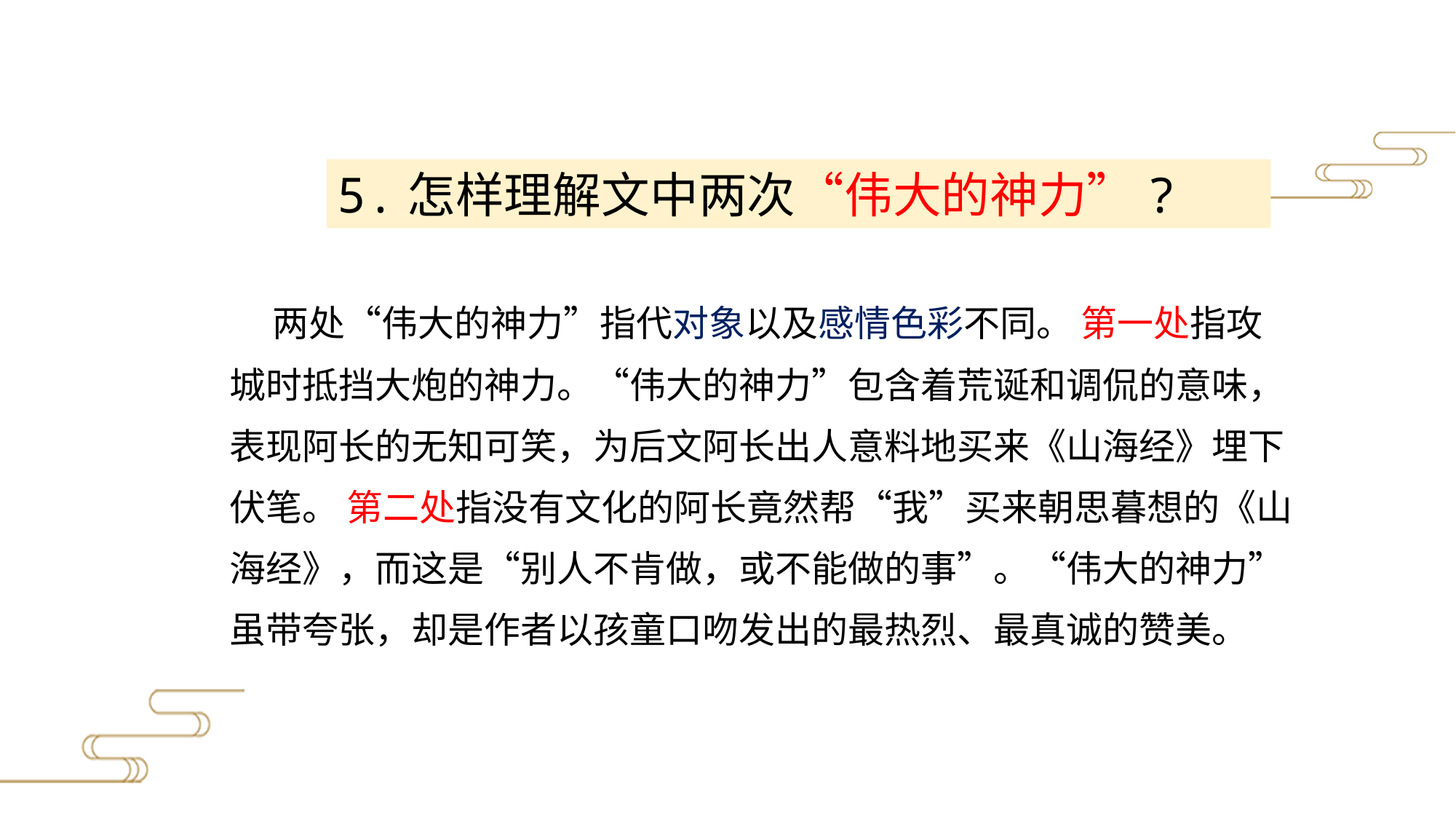

5.怎样理解文中两次“伟大的神力”?
    两处“伟大的神力”指代对象以及感情色彩不同。 第一处指攻城时抵挡大炮的神力。“伟大的神力”包含着荒诞和调侃的意味，表现阿长的无知可笑，为后文阿长出人意料地买来《山海经》埋下伏笔。 第二处指没有文化的阿长竟然帮“我”买来朝思暮想的《山海经》，而这是“别人不肯做，或不能做的事”。“伟大的神力”虽带夸张，却是作者以孩童口吻发出的最热烈、最真诚的赞美。